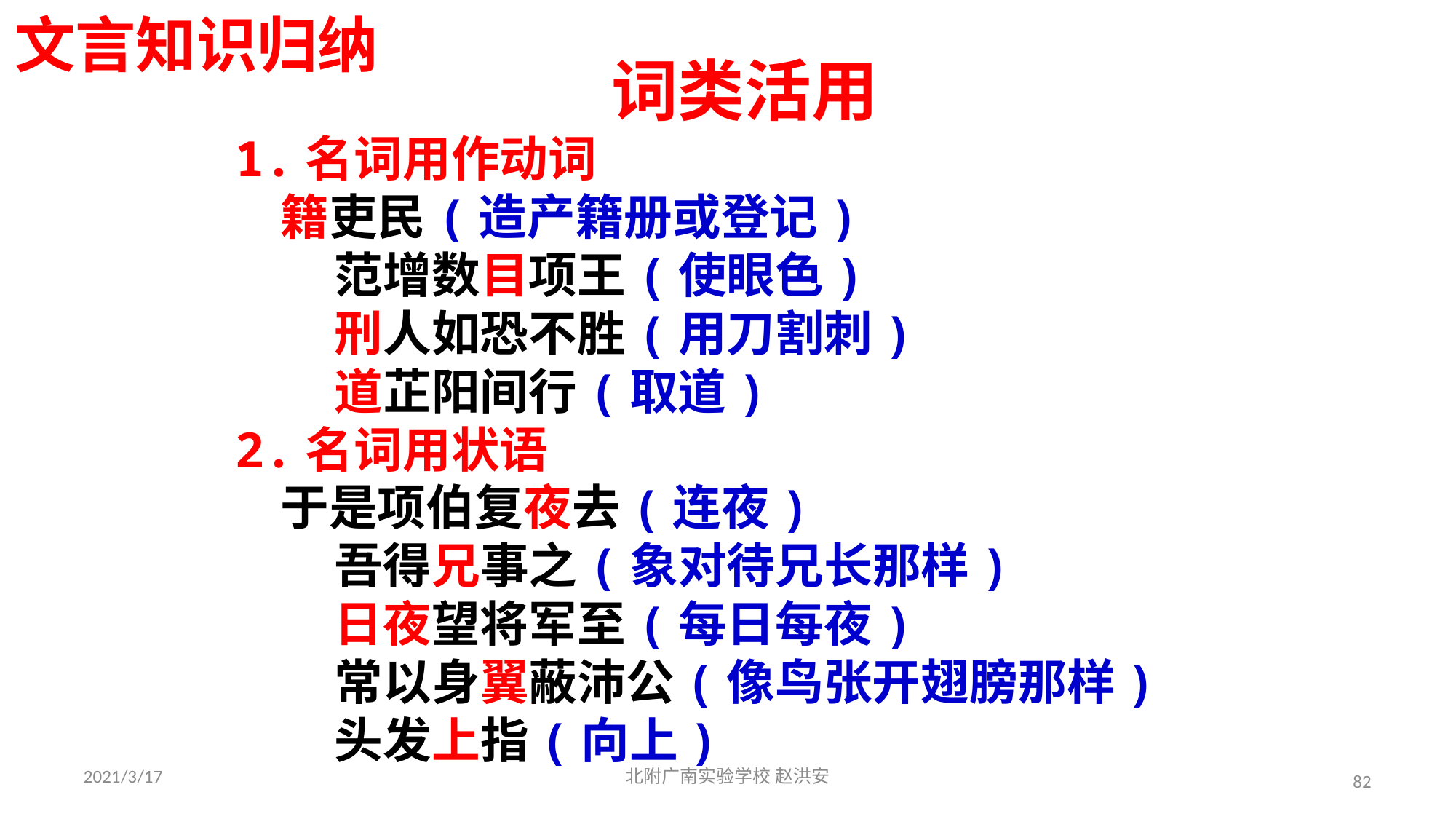

文言知识归纳
词类活用
1.名词用作动词
   籍吏民(造产籍册或登记)
   范增数目项王(使眼色)
   刑人如恐不胜(用刀割刺)
   道芷阳间行(取道)
2.名词用状语
   于是项伯复夜去(连夜)
   吾得兄事之(象对待兄长那样)
   日夜望将军至(每日每夜)
   常以身翼蔽沛公(像鸟张开翅膀那样)
   头发上指(向上)
2021/3/17
北附广南实验学校 赵洪安
82